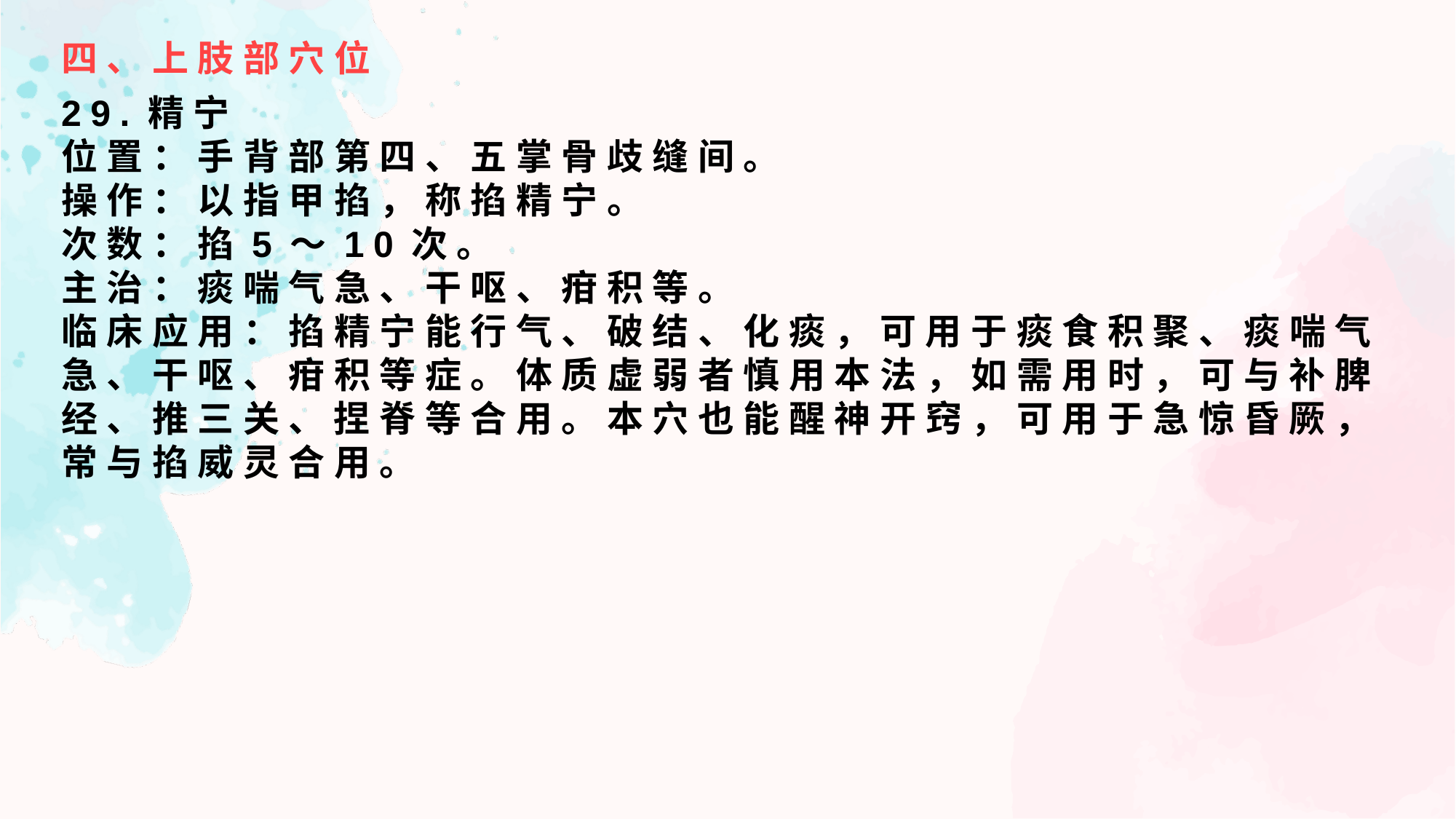

四、上肢部穴位
29.精宁
位置：手背部第四、五掌骨歧缝间。
操作：以指甲掐，称掐精宁。
次数：掐5～10次。
主治：痰喘气急、干呕、疳积等。
临床应用：掐精宁能行气、破结、化痰，可用于痰食积聚、痰喘气急、干呕、疳积等症。体质虚弱者慎用本法，如需用时，可与补脾经、推三关、捏脊等合用。本穴也能醒神开窍，可用于急惊昏厥，常与掐威灵合用。